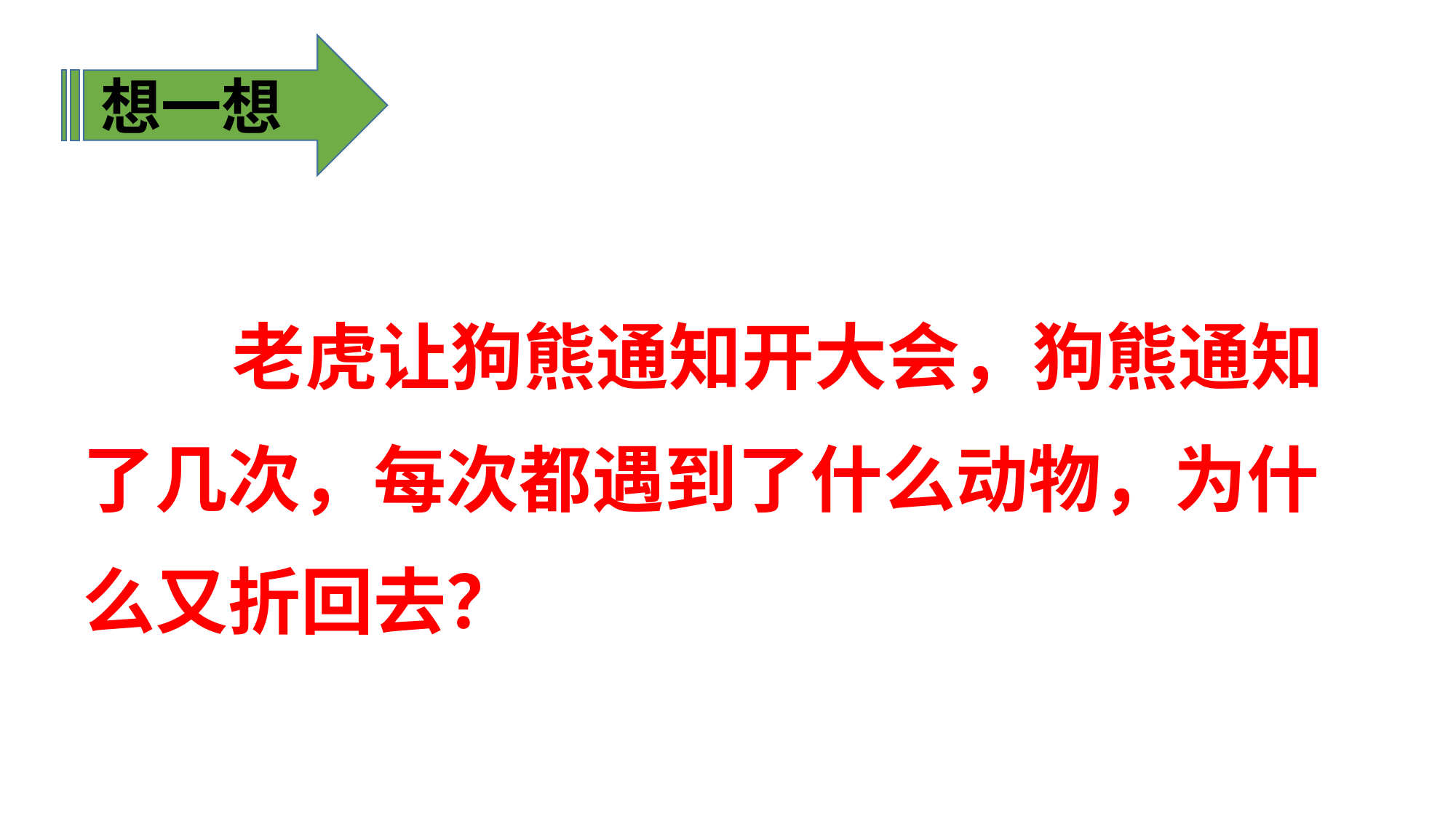

想一想
        老虎让狗熊通知开大会，狗熊通知了几次，每次都遇到了什么动物，为什么又折回去？